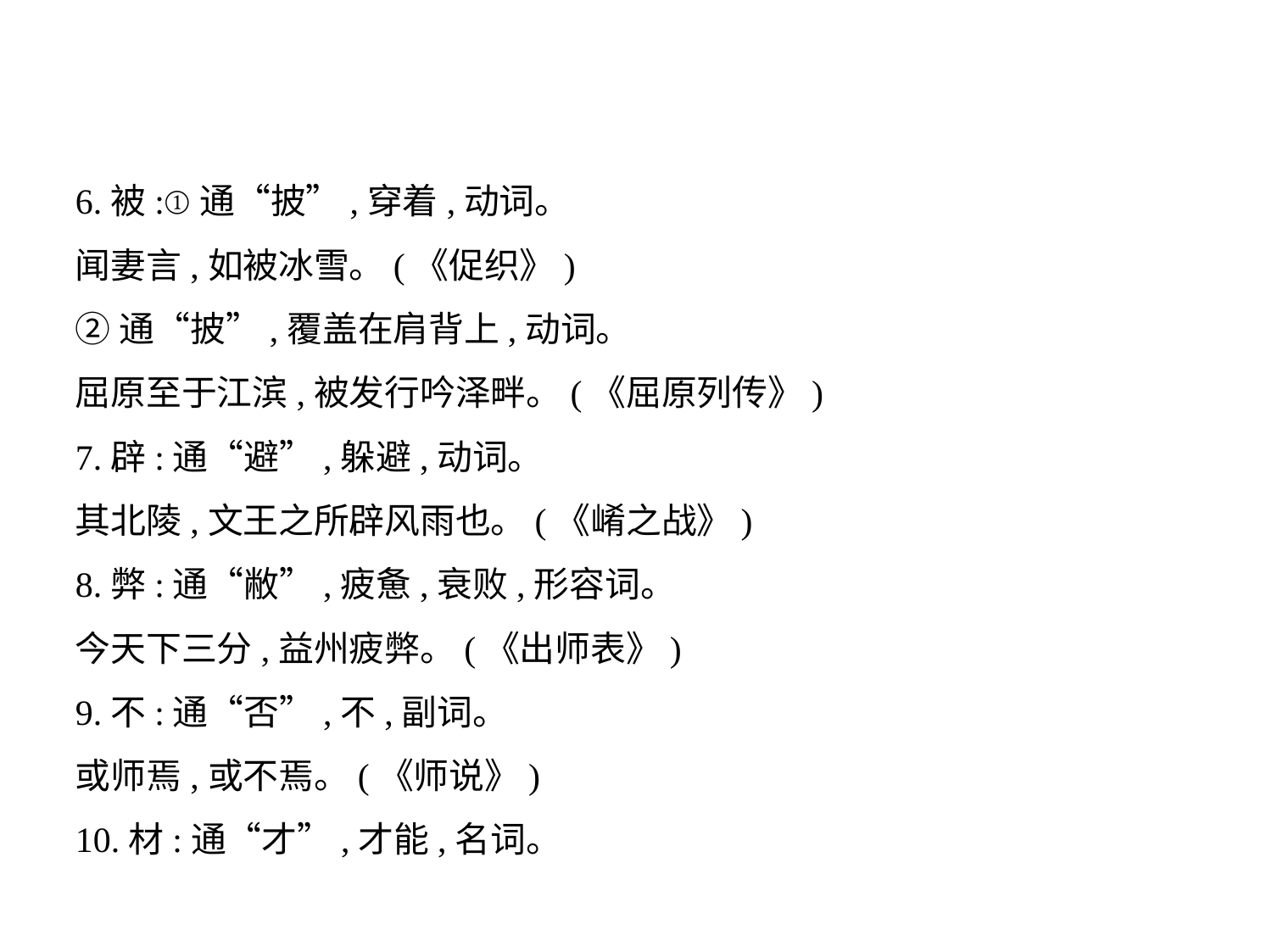

6.被:①通“披”,穿着,动词。
闻妻言,如被冰雪。(《促织》)
②通“披”,覆盖在肩背上,动词。
屈原至于江滨,被发行吟泽畔。(《屈原列传》)
7.辟:通“避”,躲避,动词。
其北陵,文王之所辟风雨也。(《崤之战》)
8.弊:通“敝”,疲惫,衰败,形容词。
今天下三分,益州疲弊。(《出师表》)
9.不:通“否”,不,副词。
或师焉,或不焉。(《师说》)
10.材:通“才”,才能,名词。